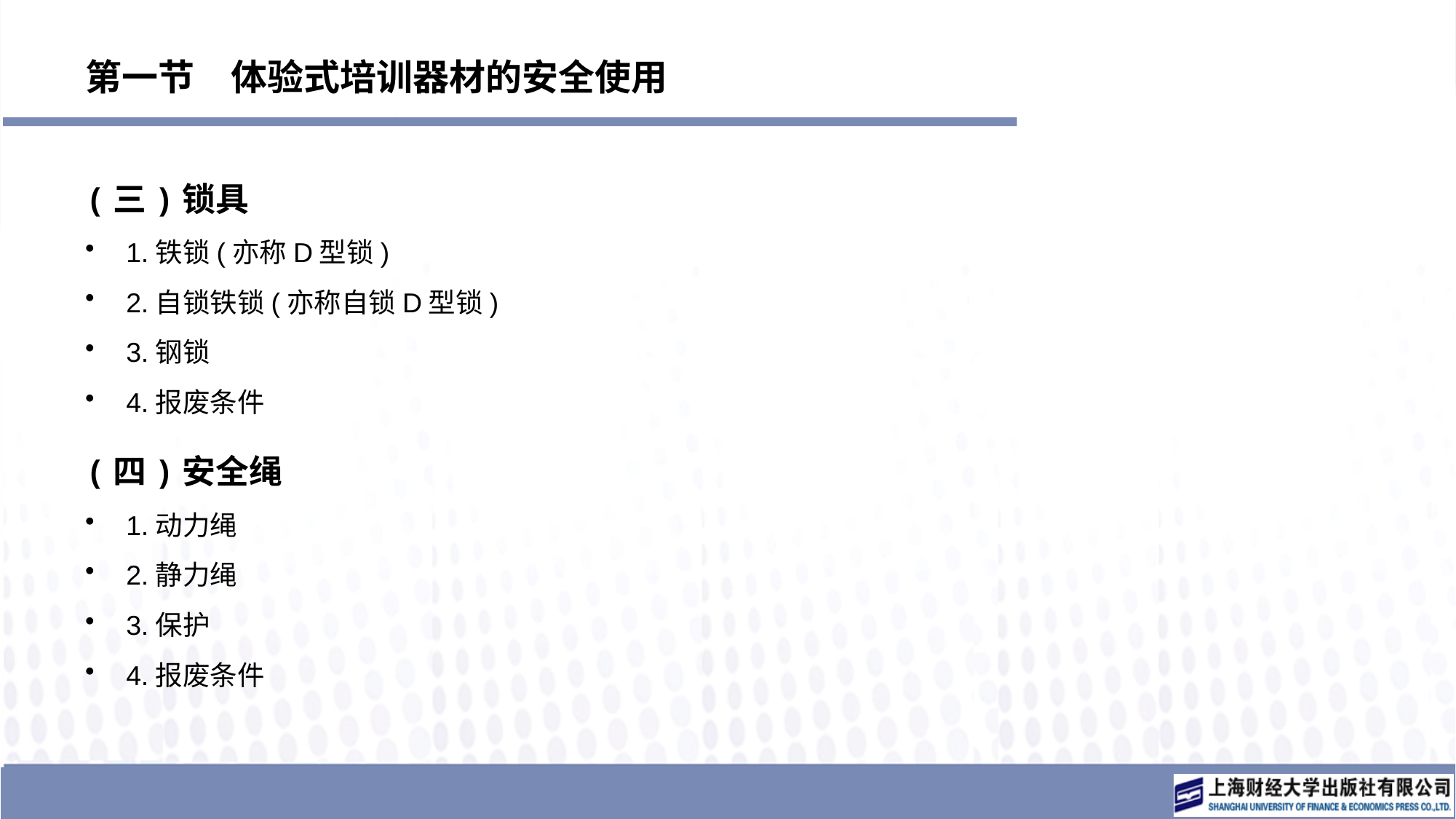

# 第一节　体验式培训器材的安全使用
(三)锁具
1.铁锁(亦称D型锁)
2.自锁铁锁(亦称自锁D型锁)
3.钢锁
4.报废条件
(四)安全绳
1.动力绳
2.静力绳
3.保护
4.报废条件